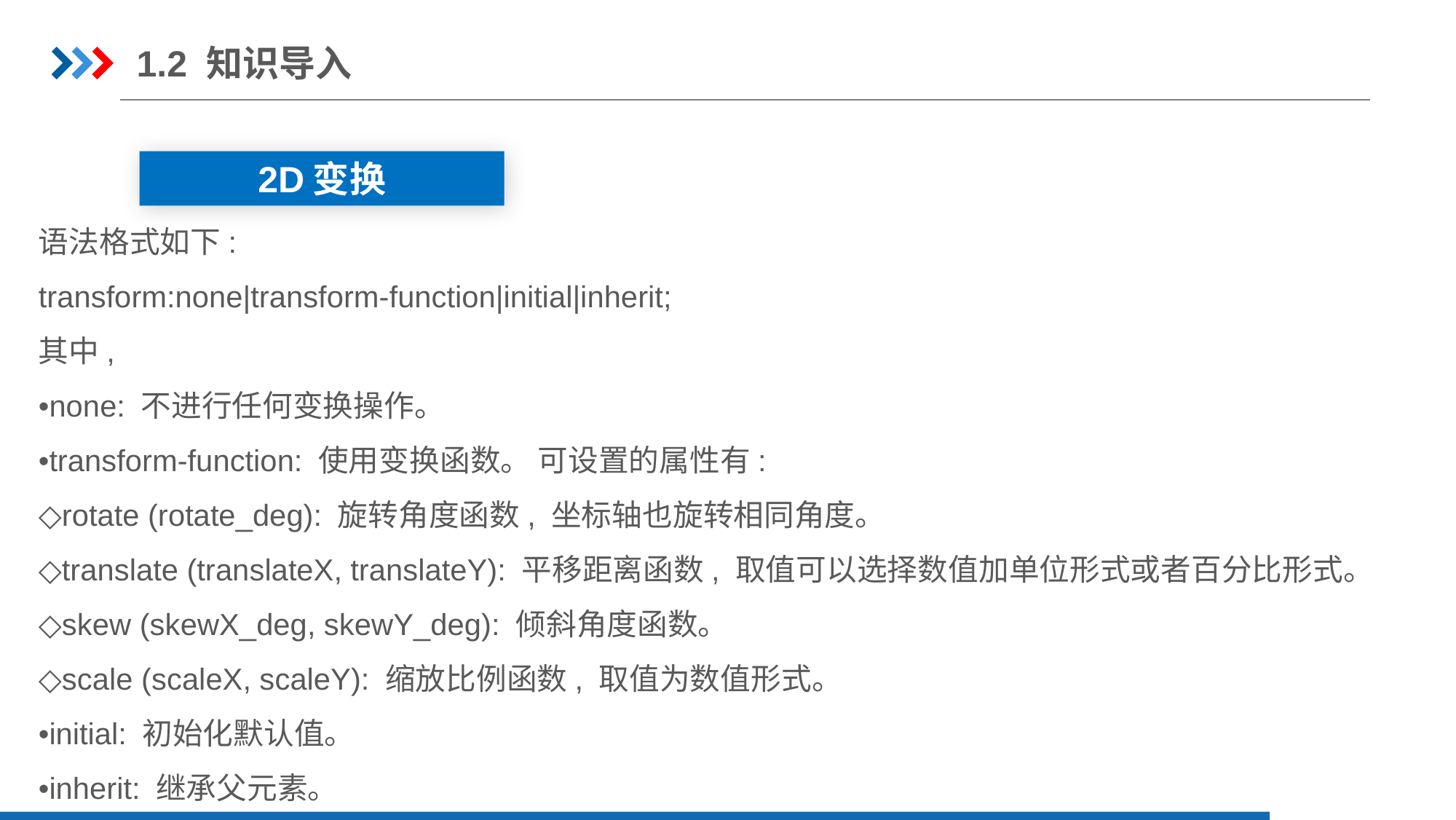

1.2 知识导入
2D变换
语法格式如下:
transform:none|transform-function|initial|inherit;
其中,
•none: 不进行任何变换操作。
•transform-function: 使用变换函数。 可设置的属性有:
◇rotate (rotate_deg): 旋转角度函数, 坐标轴也旋转相同角度。
◇translate (translateX, translateY): 平移距离函数, 取值可以选择数值加单位形式或者百分比形式。
◇skew (skewX_deg, skewY_deg): 倾斜角度函数。
◇scale (scaleX, scaleY): 缩放比例函数, 取值为数值形式。
•initial: 初始化默认值。
•inherit: 继承父元素。